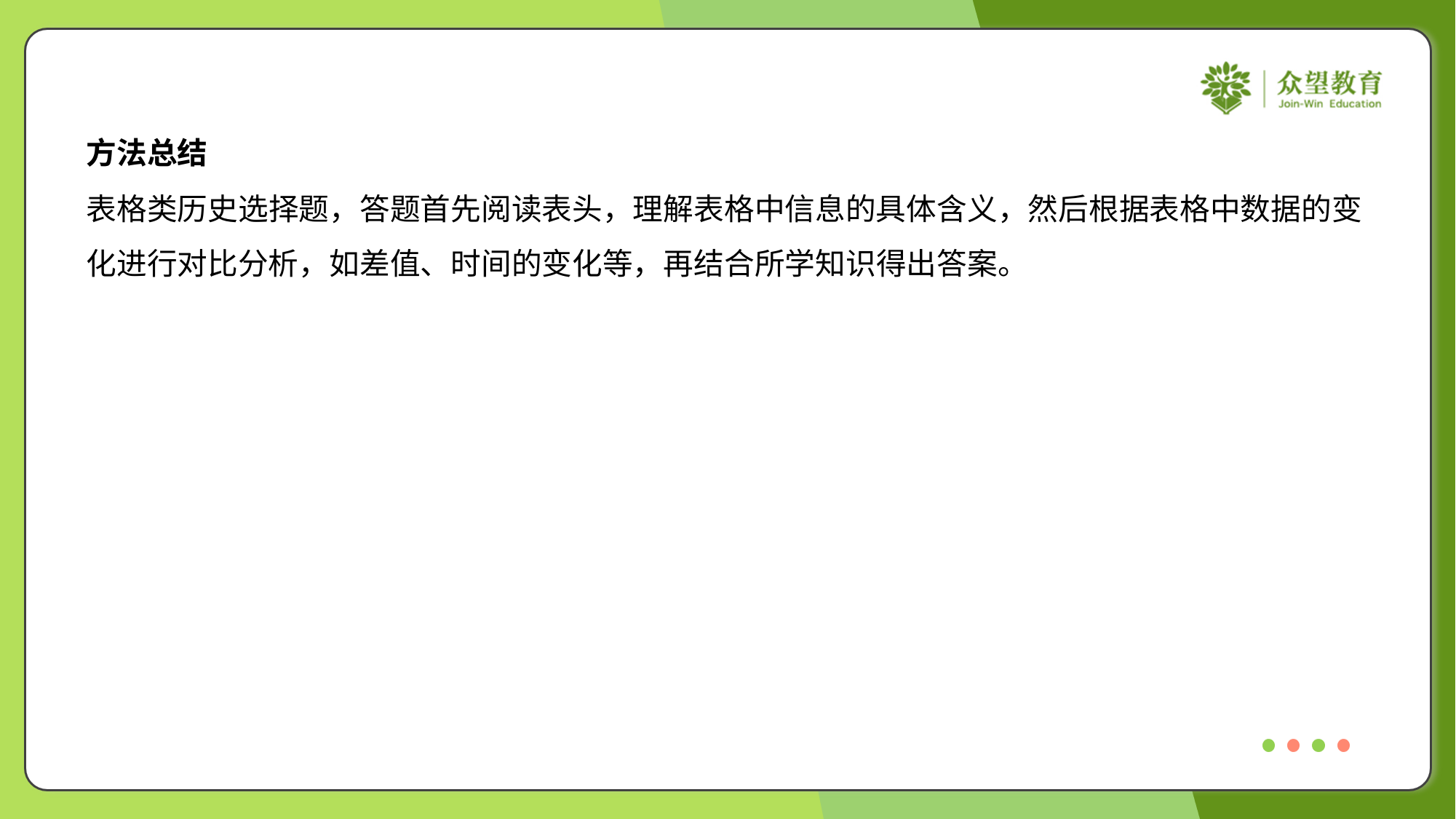

方法总结
表格类历史选择题，答题首先阅读表头，理解表格中信息的具体含义，然后根据表格中数据的变
化进行对比分析，如差值、时间的变化等，再结合所学知识得出答案。